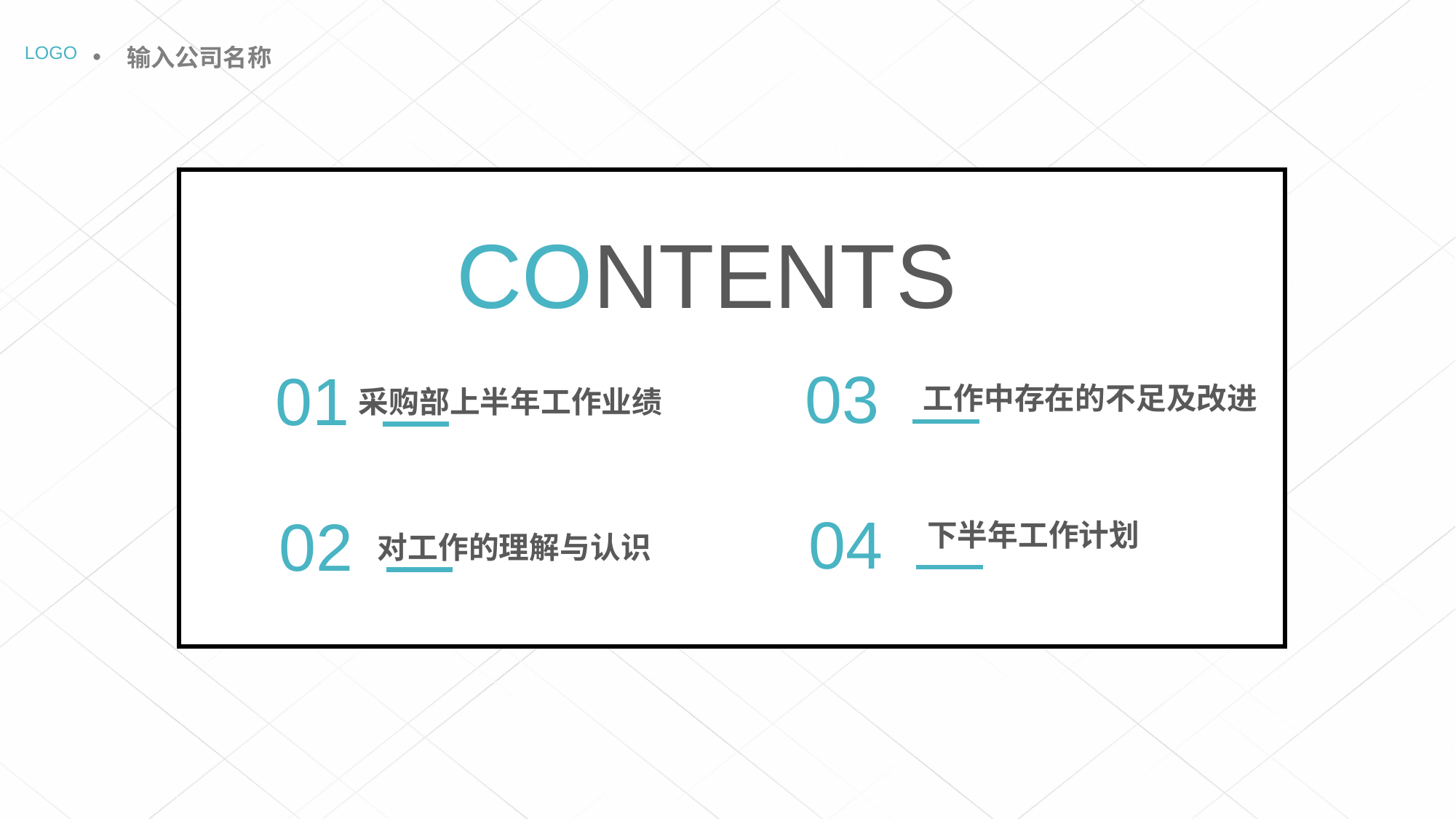

https://www.ypppt.com/
LOGO
输入公司名称

CONTENTS
03
工作中存在的不足及改进
01
采购部上半年工作业绩
04
下半年工作计划
02
对工作的理解与认识